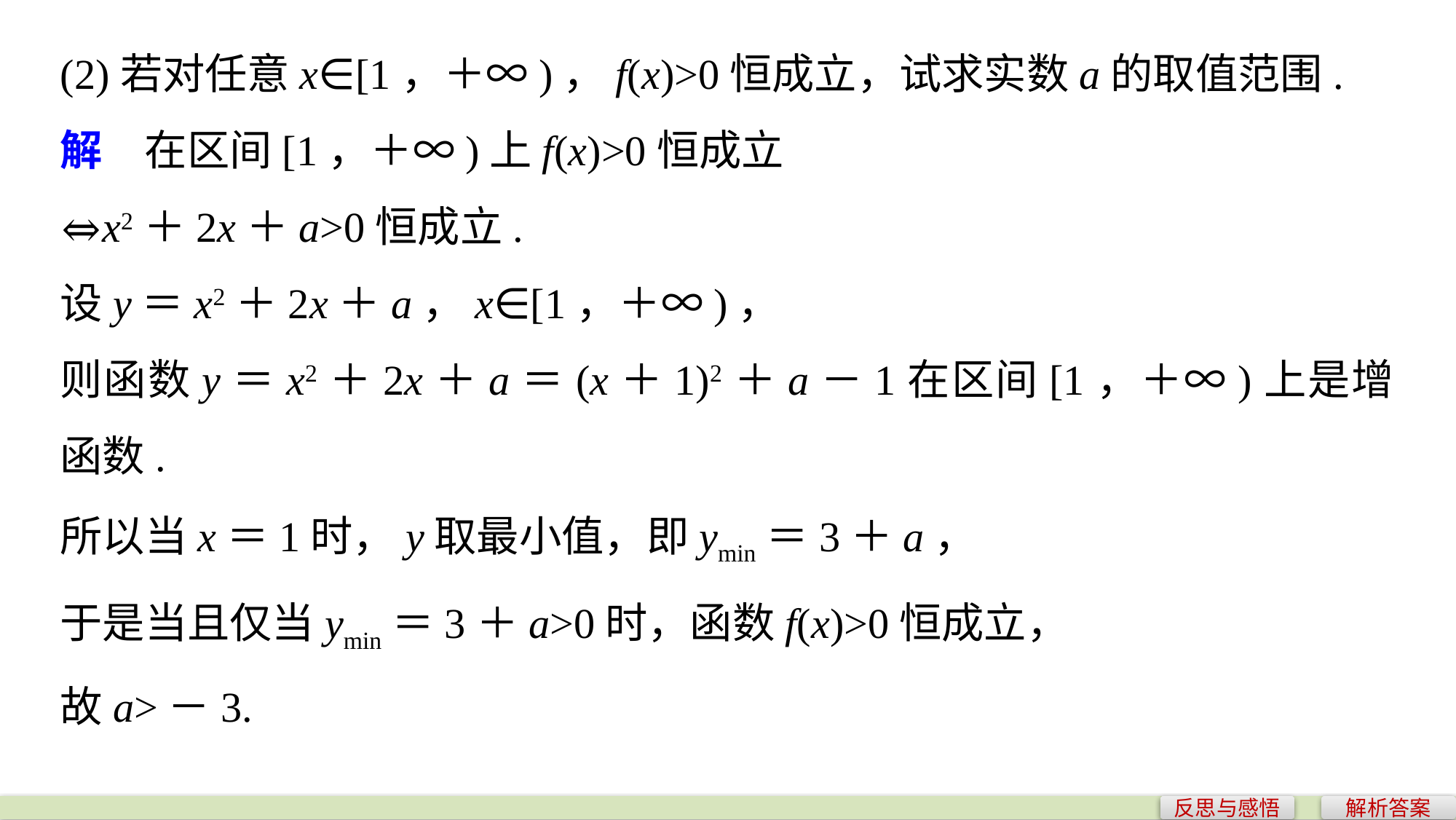

(2)若对任意x∈[1，＋∞)，f(x)>0恒成立，试求实数a的取值范围.
解　在区间[1，＋∞)上f(x)>0恒成立
⇔x2＋2x＋a>0恒成立.
设y＝x2＋2x＋a，x∈[1，＋∞)，
则函数y＝x2＋2x＋a＝(x＋1)2＋a－1在区间[1，＋∞)上是增函数.
所以当x＝1时，y取最小值，即ymin＝3＋a，
于是当且仅当ymin＝3＋a>0时，函数f(x)>0恒成立，
故a>－3.
反思与感悟
解析答案